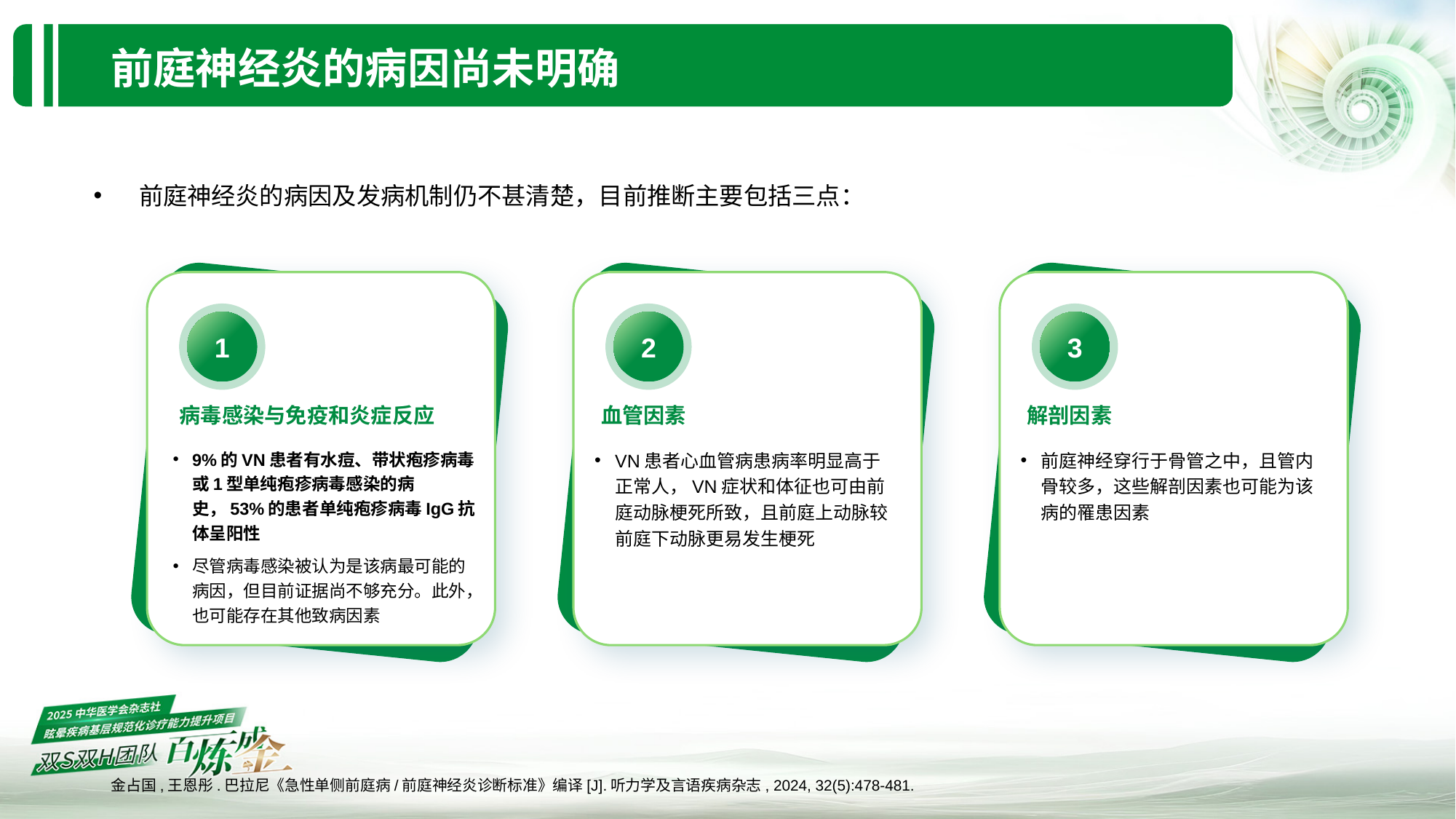

前庭神经炎的病因尚未明确
 前庭神经炎的病因及发病机制仍不甚清楚，目前推断主要包括三点：

2

3

1
病毒感染与免疫和炎症反应
血管因素
解剖因素
9%的VN患者有水痘、带状疱疹病毒或1型单纯疱疹病毒感染的病史，53%的患者单纯疱疹病毒IgG抗体呈阳性
尽管病毒感染被认为是该病最可能的病因，但目前证据尚不够充分。此外，也可能存在其他致病因素
VN患者心血管病患病率明显高于正常人，VN症状和体征也可由前庭动脉梗死所致，且前庭上动脉较前庭下动脉更易发生梗死
前庭神经穿行于骨管之中，且管内骨较多，这些解剖因素也可能为该病的罹患因素
金占国,王恩彤.巴拉尼《急性单侧前庭病/前庭神经炎诊断标准》编译[J].听力学及言语疾病杂志, 2024, 32(5):478-481.